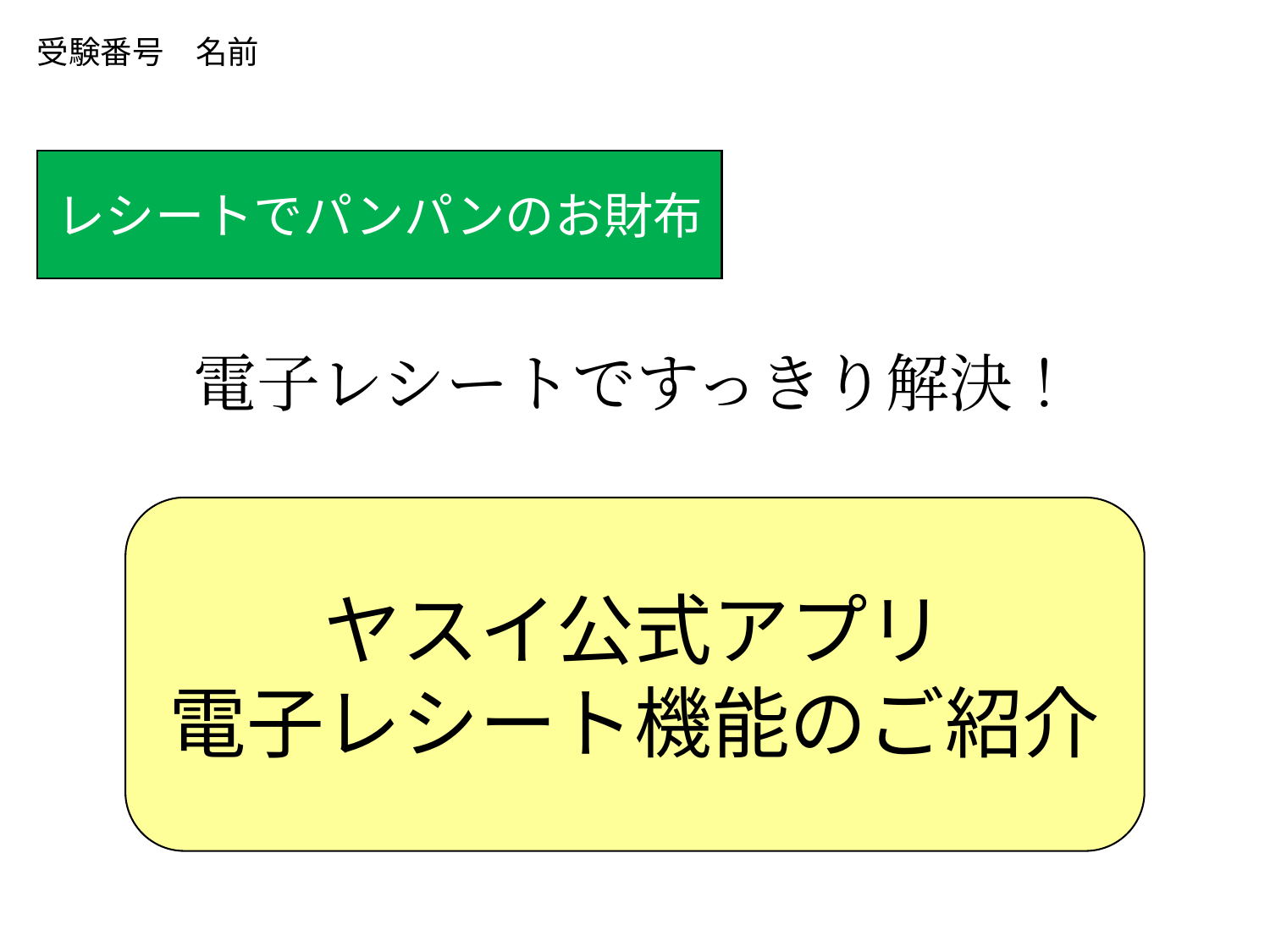

受験番号　名前
レシートでパンパンのお財布
電子レシートですっきり解決！
ヤスイ公式アプリ
電子レシート機能のご紹介